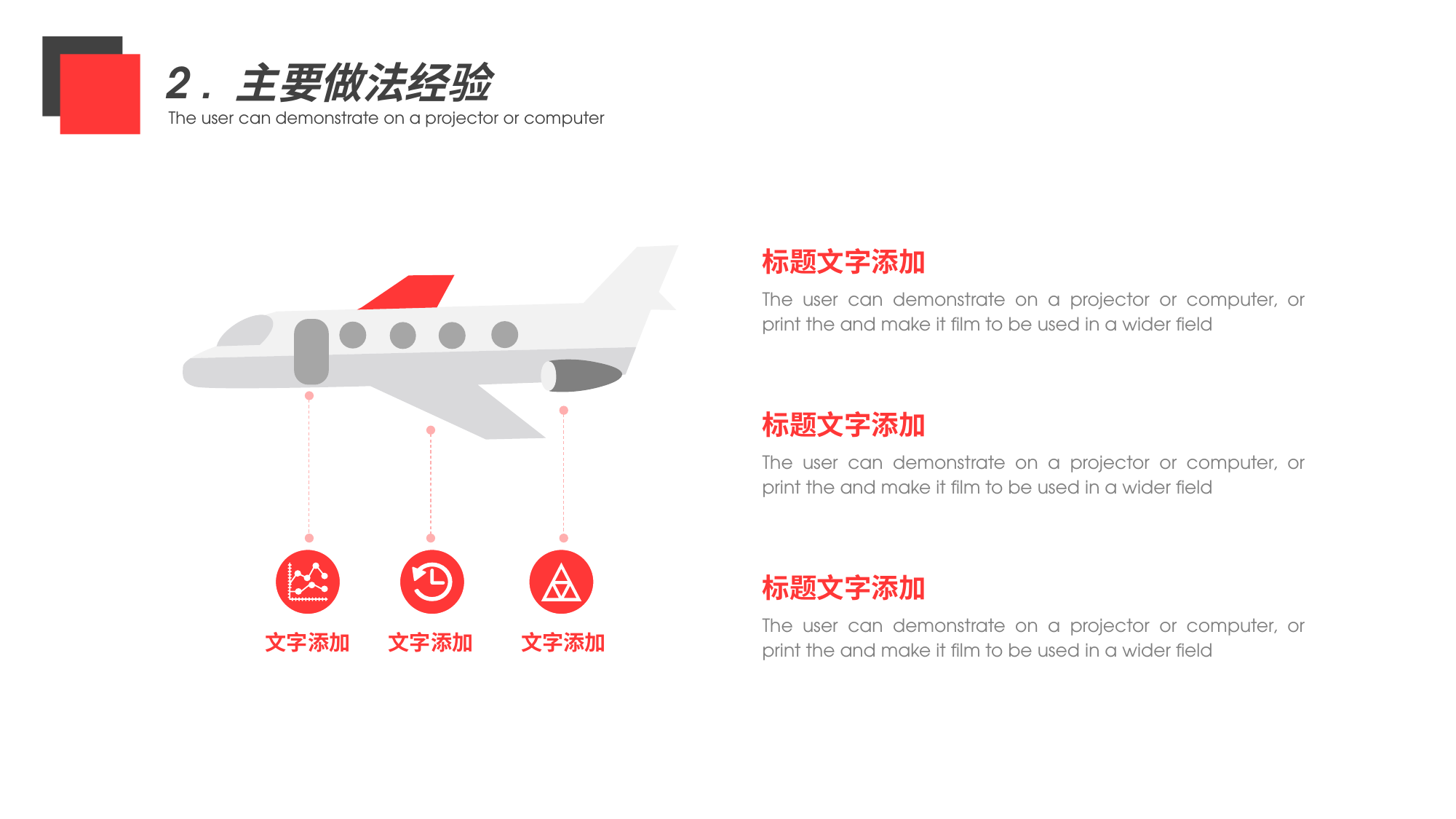

2 . 主要做法经验
The user can demonstrate on a projector or computer

标题文字添加
The user can demonstrate on a projector or computer, or print the and make it film to be used in a wider field

文字添加
文字添加
文字添加
标题文字添加
The user can demonstrate on a projector or computer, or print the and make it film to be used in a wider field
标题文字添加
The user can demonstrate on a projector or computer, or print the and make it film to be used in a wider field